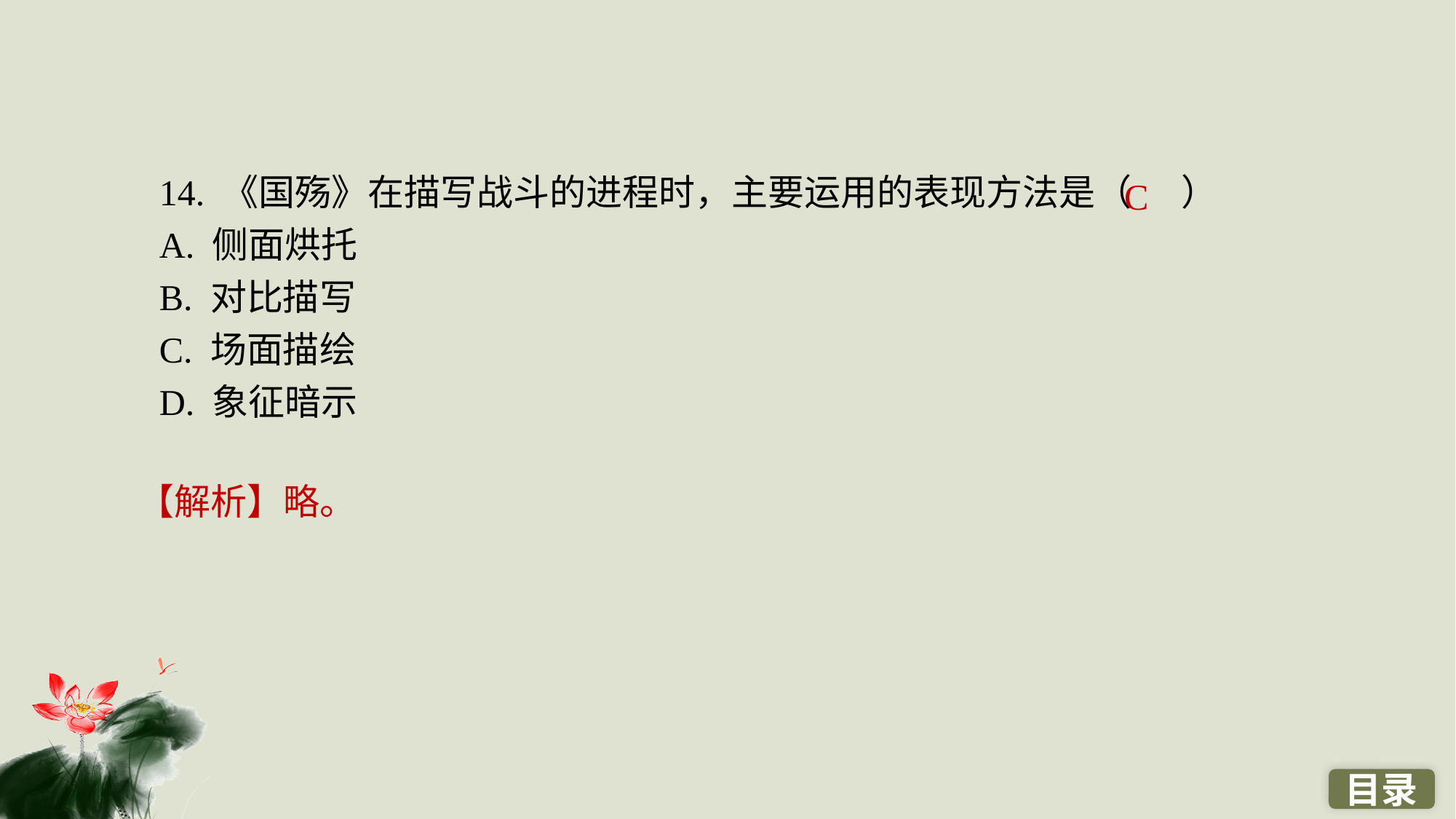

14. 《国殇》在描写战斗的进程时，主要运用的表现方法是（      ）
A. 侧面烘托
B. 对比描写
C. 场面描绘
D. 象征暗示
C
【解析】略。